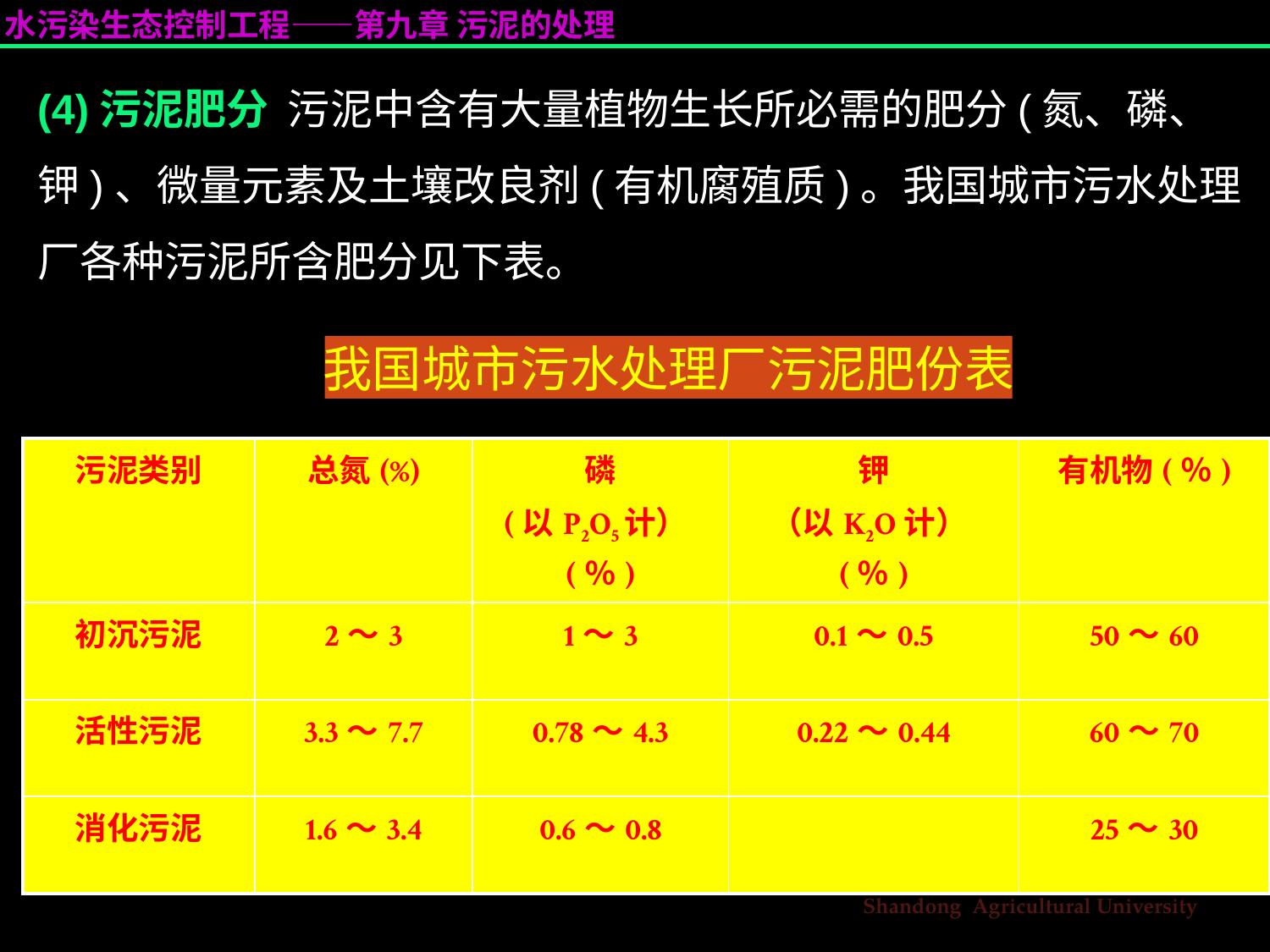

(4)污泥肥分  污泥中含有大量植物生长所必需的肥分(氮、磷、钾)、微量元素及土壤改良剂(有机腐殖质)。我国城市污水处理厂各种污泥所含肥分见下表。
我国城市污水处理厂污泥肥份表
| 污泥类别 | 总氮(%) | 磷 (以P2O5计）(％) | 钾 （以K2O计）(％) | 有机物(％) |
| --- | --- | --- | --- | --- |
| 初沉污泥 | 2～3 | 1～3 | 0.1～0.5 | 50～60 |
| 活性污泥 | 3.3～7.7 | 0.78～4.3 | 0.22～0.44 | 60～70 |
| 消化污泥 | 1.6～3.4 | 0.6～0.8 |  | 25～30 |